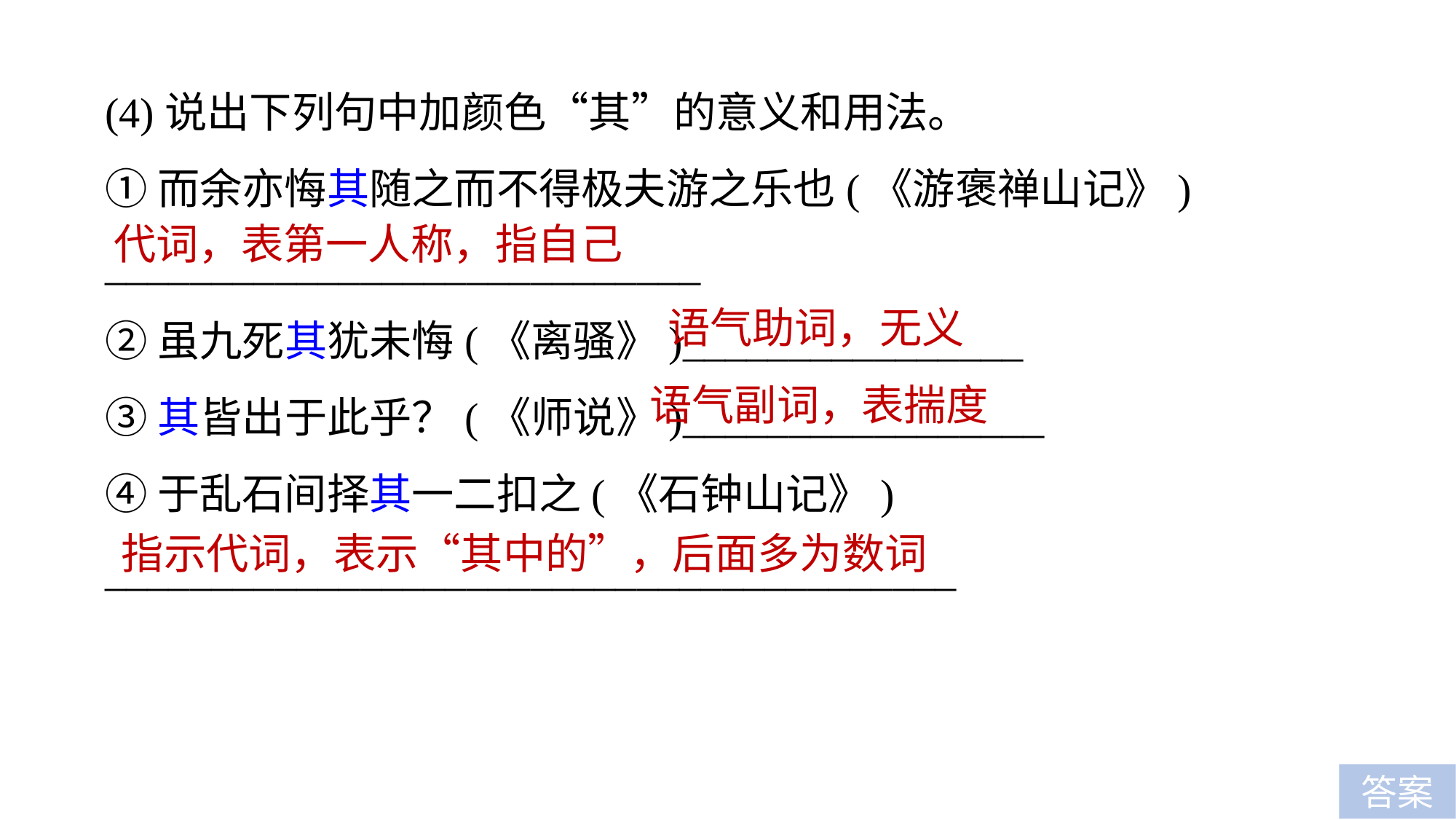

(4)说出下列句中加颜色“其”的意义和用法。
①而余亦悔其随之而不得极夫游之乐也(《游褒禅山记》)
____________________________
②虽九死其犹未悔(《离骚》)________________
③其皆出于此乎？(《师说》)_________________
④于乱石间择其一二扣之(《石钟山记》)
________________________________________
代词，表第一人称，指自己
语气助词，无义
语气副词，表揣度
指示代词，表示“其中的”，后面多为数词
答案